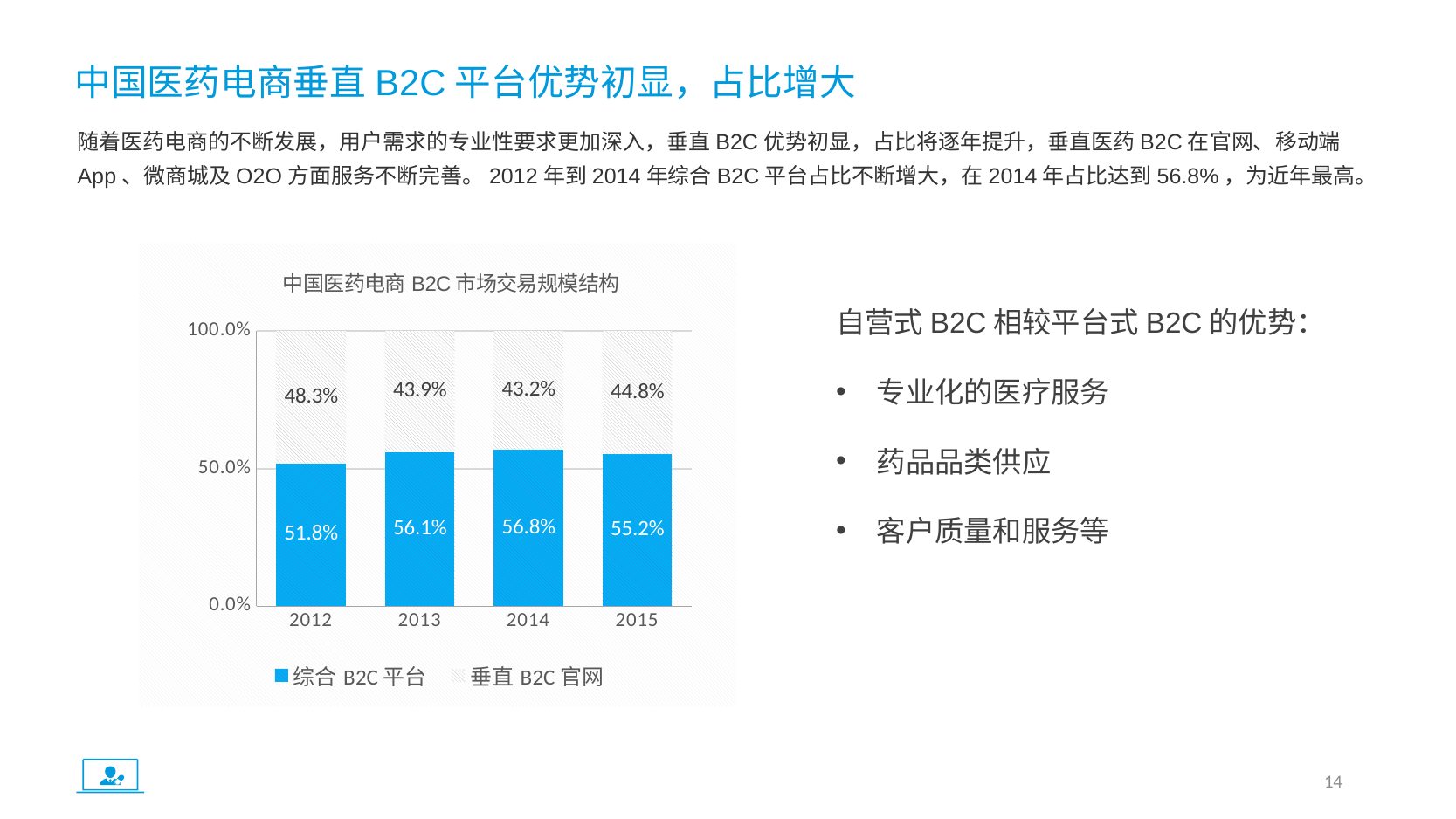

中国医药电商垂直B2C平台优势初显，占比增大
随着医药电商的不断发展，用户需求的专业性要求更加深入，垂直B2C优势初显，占比将逐年提升，垂直医药B2C在官网、移动端App、微商城及O2O方面服务不断完善。2012年到2014年综合B2C平台占比不断增大，在2014年占比达到56.8%，为近年最高。

### Chart: 中国医药电商B2C市场交易规模结构

| Category | 综合B2C平台 | 垂直B2C官网 |
|---|---|---|
| 2012 | 0.518 | 0.483 |
| 2013 | 0.561 | 0.439 |
| 2014 | 0.568 | 0.432 |
| 2015 | 0.552 | 0.448 |
自营式B2C相较平台式B2C的优势：
专业化的医疗服务
药品品类供应
客户质量和服务等
14